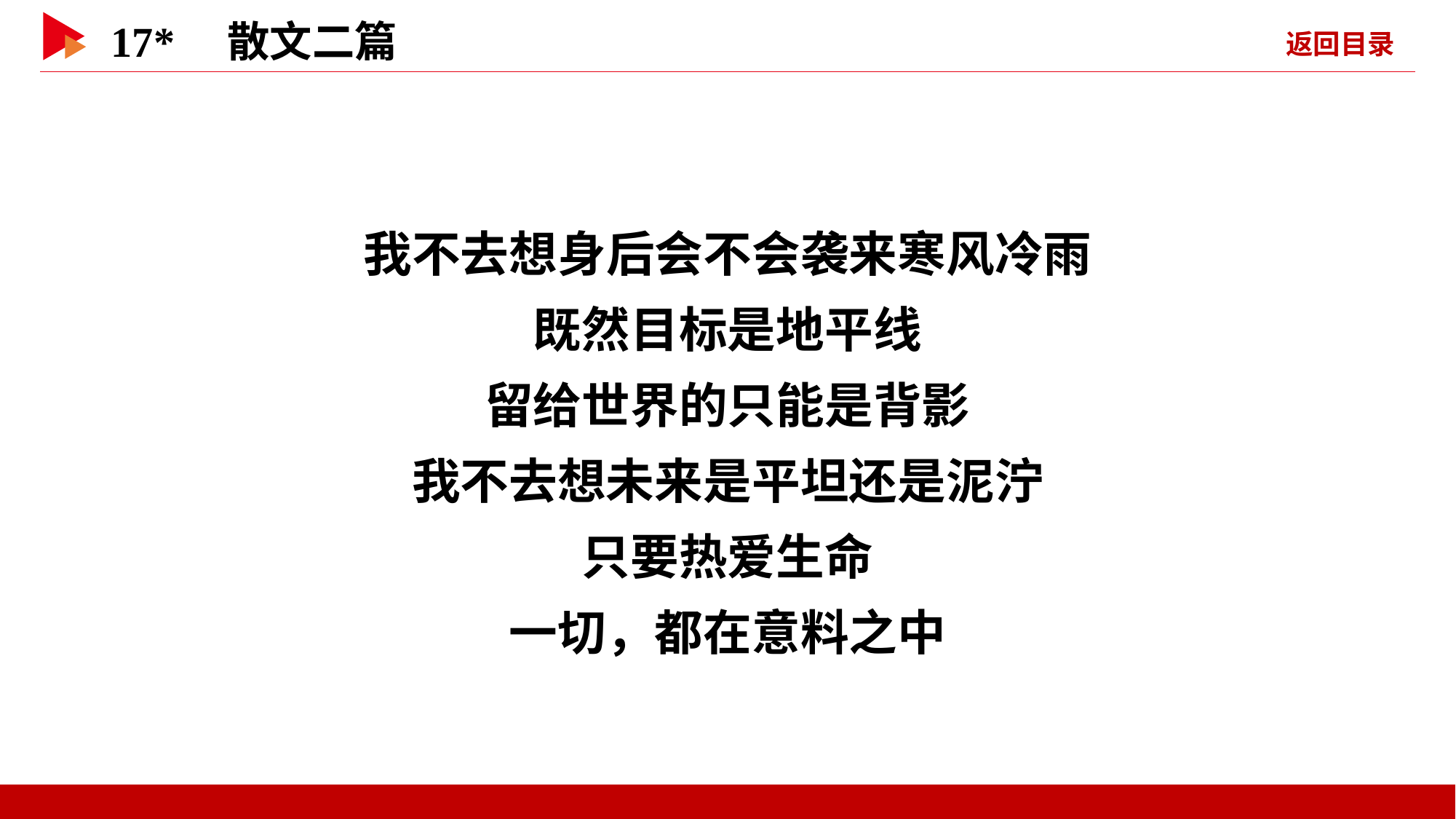

我不去想身后会不会袭来寒风冷雨
既然目标是地平线
留给世界的只能是背影
我不去想未来是平坦还是泥泞
只要热爱生命
一切，都在意料之中